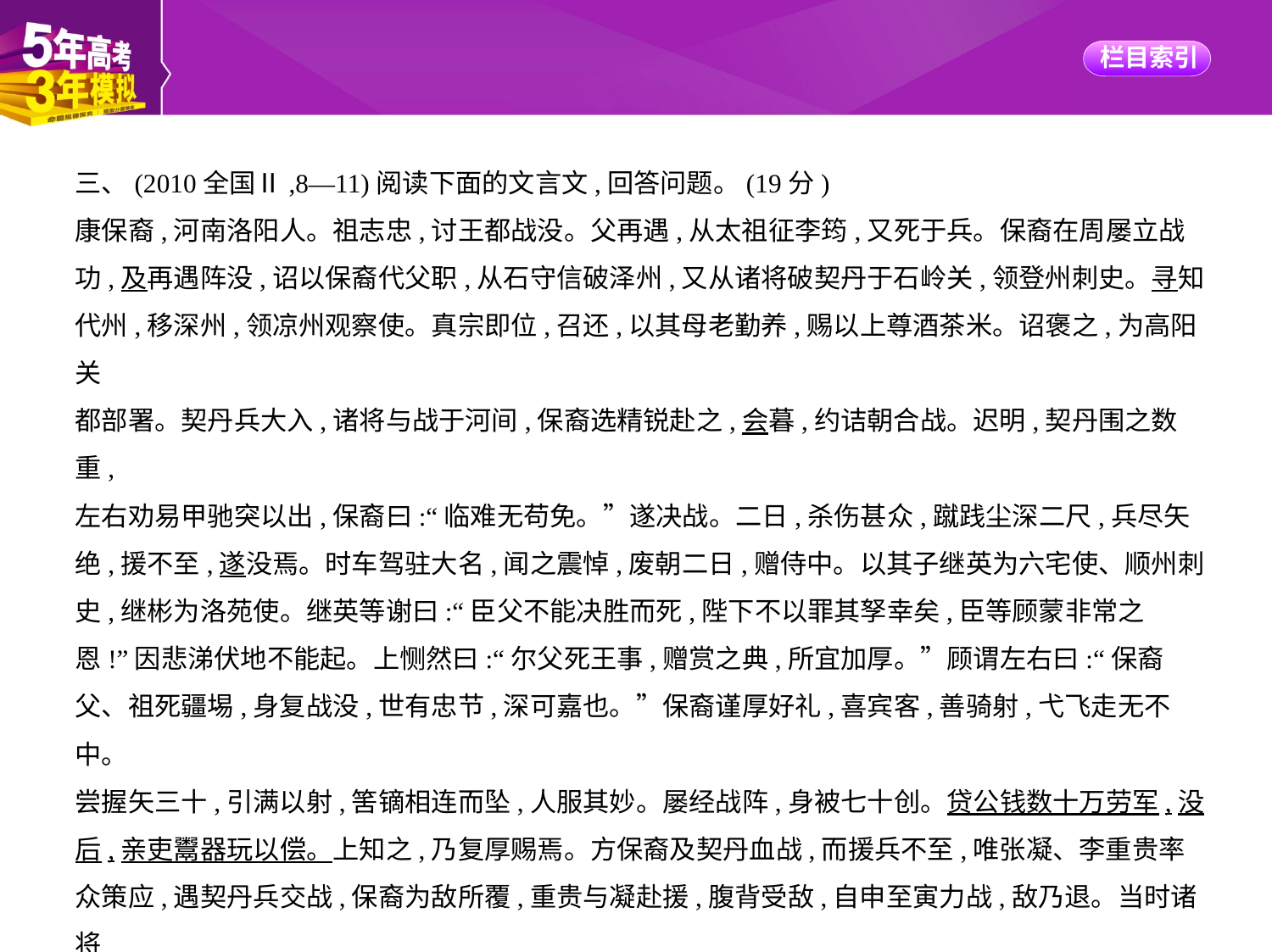

三、(2010全国Ⅱ,8—11)阅读下面的文言文,回答问题。(19分)
康保裔,河南洛阳人。祖志忠,讨王都战没。父再遇,从太祖征李筠,又死于兵。保裔在周屡立战
功,及再遇阵没,诏以保裔代父职,从石守信破泽州,又从诸将破契丹于石岭关,领登州刺史。寻知
代州,移深州,领凉州观察使。真宗即位,召还,以其母老勤养,赐以上尊酒茶米。诏褒之,为高阳关
都部署。契丹兵大入,诸将与战于河间,保裔选精锐赴之,会暮,约诘朝合战。迟明,契丹围之数重,
左右劝易甲驰突以出,保裔曰:“临难无苟免。”遂决战。二日,杀伤甚众,蹴践尘深二尺,兵尽矢
绝,援不至,遂没焉。时车驾驻大名,闻之震悼,废朝二日,赠侍中。以其子继英为六宅使、顺州刺
史,继彬为洛苑使。继英等谢曰:“臣父不能决胜而死,陛下不以罪其孥幸矣,臣等顾蒙非常之
恩!”因悲涕伏地不能起。上恻然曰:“尔父死王事,赠赏之典,所宜加厚。”顾谓左右曰:“保裔
父、祖死疆埸,身复战没,世有忠节,深可嘉也。”保裔谨厚好礼,喜宾客,善骑射,弋飞走无不中。
尝握矢三十,引满以射,筈镝相连而坠,人服其妙。屡经战阵,身被七十创。贷公钱数十万劳军,没
后,亲吏鬻器玩以偿。上知之,乃复厚赐焉。方保裔及契丹血战,而援兵不至,唯张凝、李重贵率
众策应,遇契丹兵交战,保裔为敌所覆,重贵与凝赴援,腹背受敌,自申至寅力战,敌乃退。当时诸将
多失部分,独重贵、凝全军还屯,凝议上将士功状,重贵喟然曰:“大将陷没,而吾曹计功,何面目
也!”上闻而嘉之。
(节选自《宋史·康保裔传》)